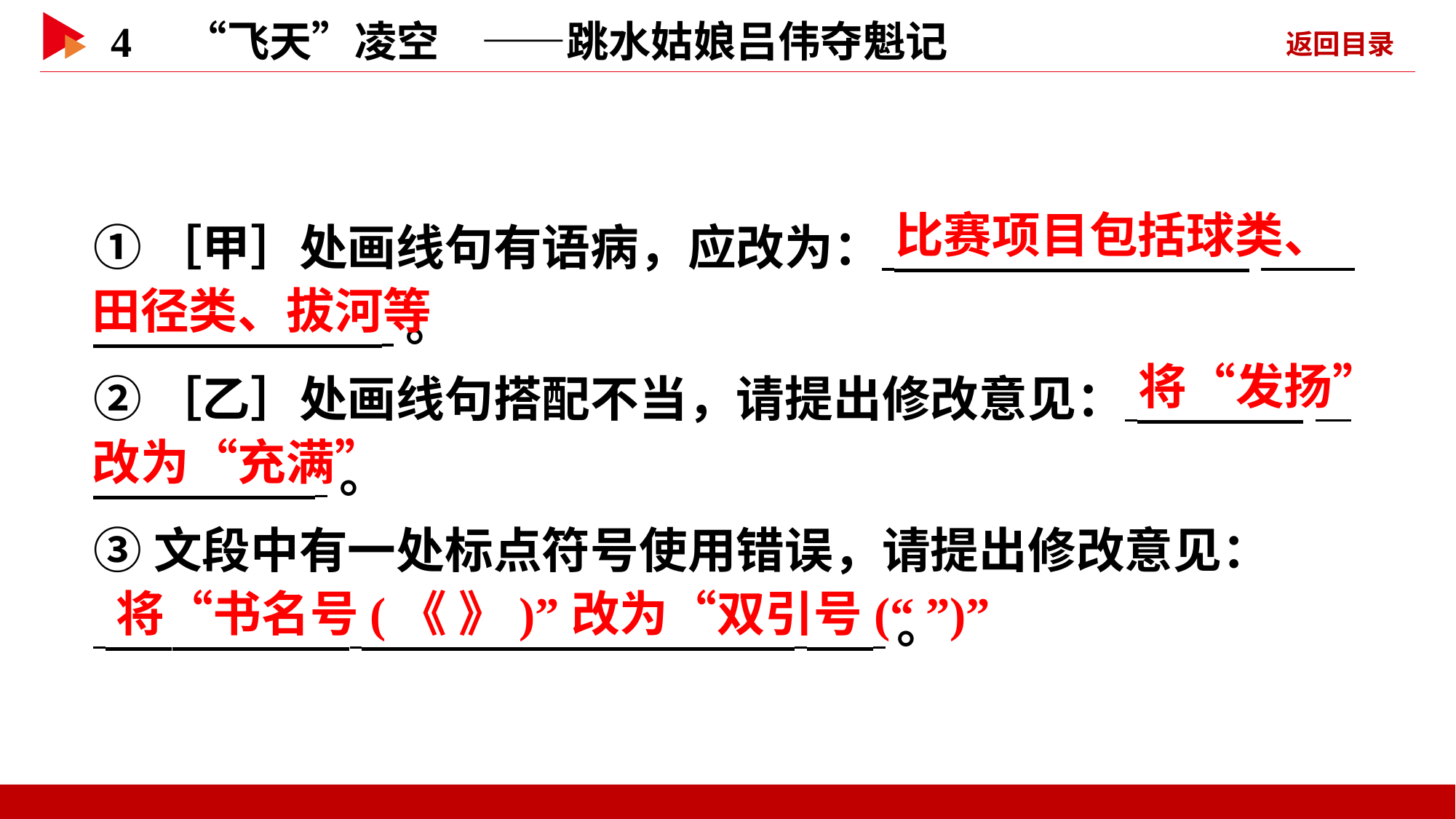

①［甲］处画线句有语病，应改为：                                 _
                           。
②［乙］处画线句搭配不当，请提出修改意见：                _
                     。
③文段中有一处标点符号使用错误，请提出修改意见：
                                                                       。
 比赛项目包括球类、
田径类、拔河等
 将“发扬”
改为“充满”
 将“书名号(《 》)”改为“双引号(“ ”)”